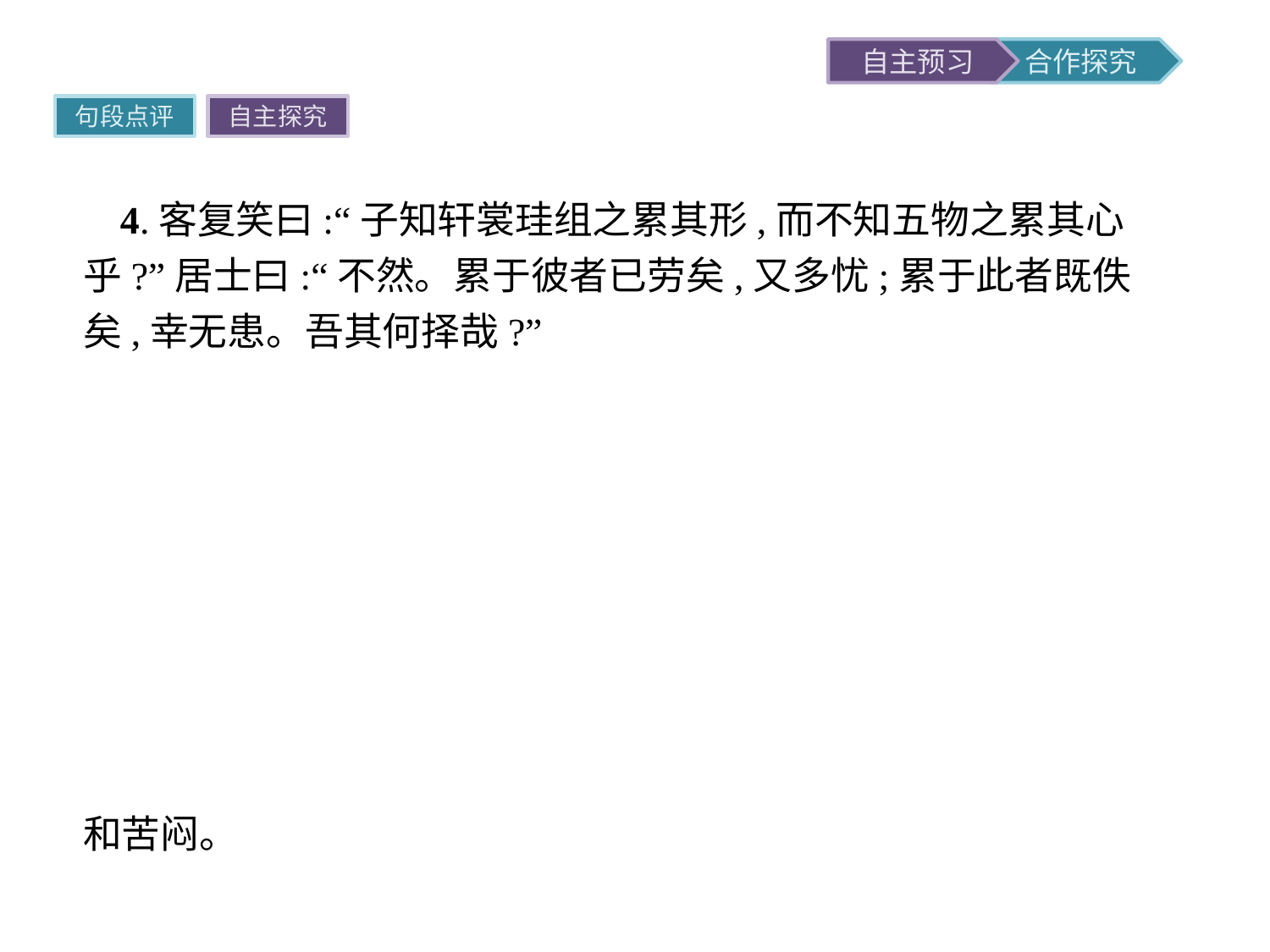

句段点评
自主探究
4.客复笑曰:“子知轩裳珪组之累其形,而不知五物之累其心乎?”居士曰:“不然。累于彼者已劳矣,又多忧;累于此者既佚矣,幸无患。吾其何择哉?”
翻译客人又笑着说:“你知道官场事务会使你身体劳累,却不知道这五种事物会使你的心劳累吗?”居士说:“不是这样。在官场事务方面劳累得已经身心疲惫了,又有很多忧虑;被这些物品吸引,既很安逸,又庆幸没有祸患。我还能选择什么呢?”
点评客人的问话使文章内容又深入一步,作者的思想感情也更加深入了。俗事缠身,使身心劳累,充满忧患;而沉于五物的乐趣之中却是安逸闲适的。对二者的感受截然不同,二者对人的影响也迥然不同,所以别无选择。一问一答中,包含着作者无限的感慨和苦闷。